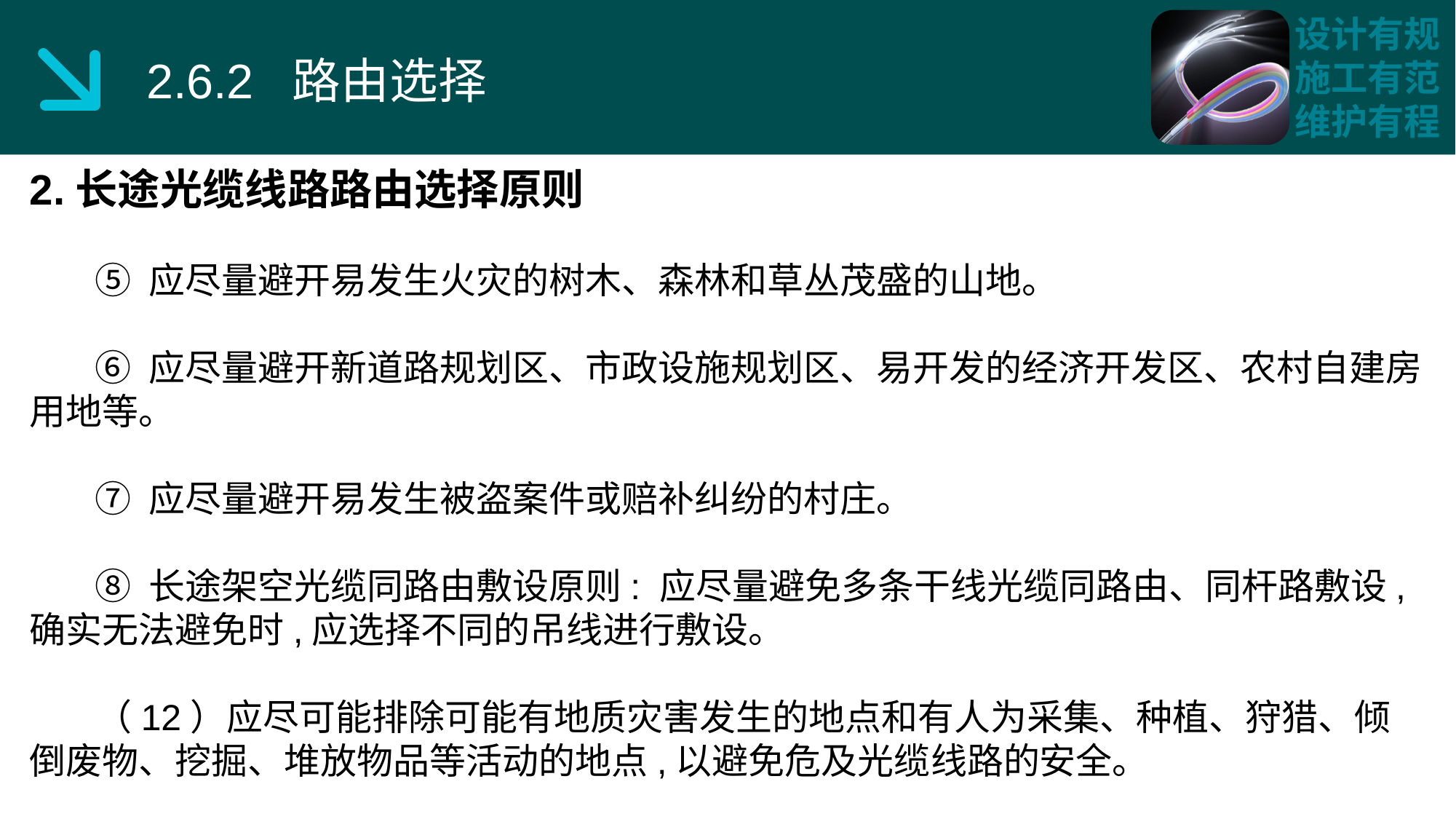

2.6.2  路由选择

2.长途光缆线路路由选择原则

        ⑤ 应尽量避开易发生火灾的树木、森林和草丛茂盛的山地。

        ⑥ 应尽量避开新道路规划区、市政设施规划区、易开发的经济开发区、农村自建房用地等。

        ⑦ 应尽量避开易发生被盗案件或赔补纠纷的村庄。

        ⑧ 长途架空光缆同路由敷设原则: 应尽量避免多条干线光缆同路由、同杆路敷设,确实无法避免时,应选择不同的吊线进行敷设。

       （12）应尽可能排除可能有地质灾害发生的地点和有人为采集、种植、狩猎、倾倒废物、挖掘、堆放物品等活动的地点,以避免危及光缆线路的安全。